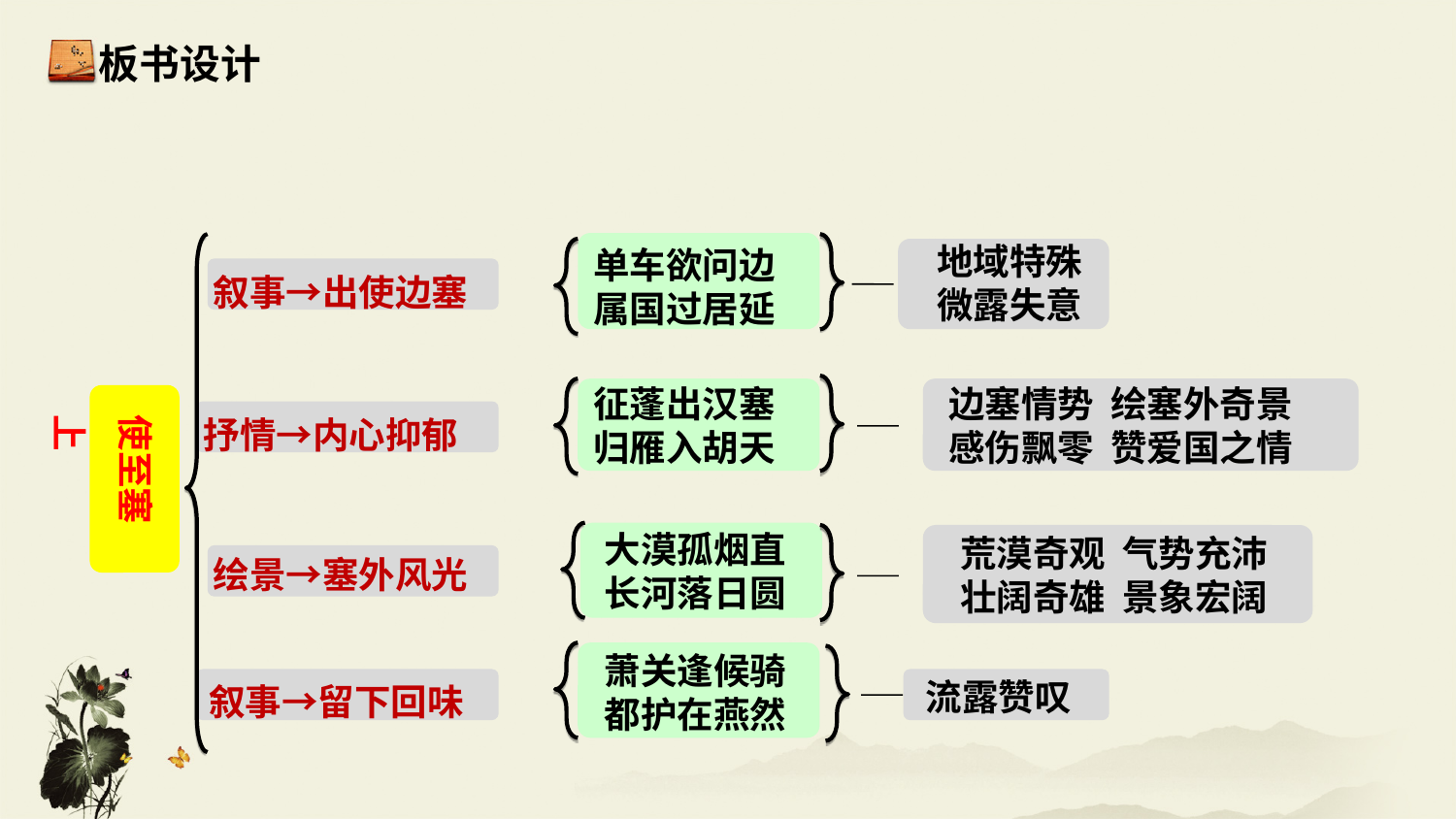

板书设计
地域特殊
微露失意

单车欲问边
属国过居延

叙事→出使边塞

征蓬出汉塞
归雁入胡天
边塞情势  绘塞外奇景
感伤飘零  赞爱国之情

抒情→内心抑郁
使至塞上

大漠孤烟直
长河落日圆
荒漠奇观  气势充沛
壮阔奇雄  景象宏阔
绘景→塞外风光

萧关逢候骑
都护在燕然

叙事→留下回味
流露赞叹